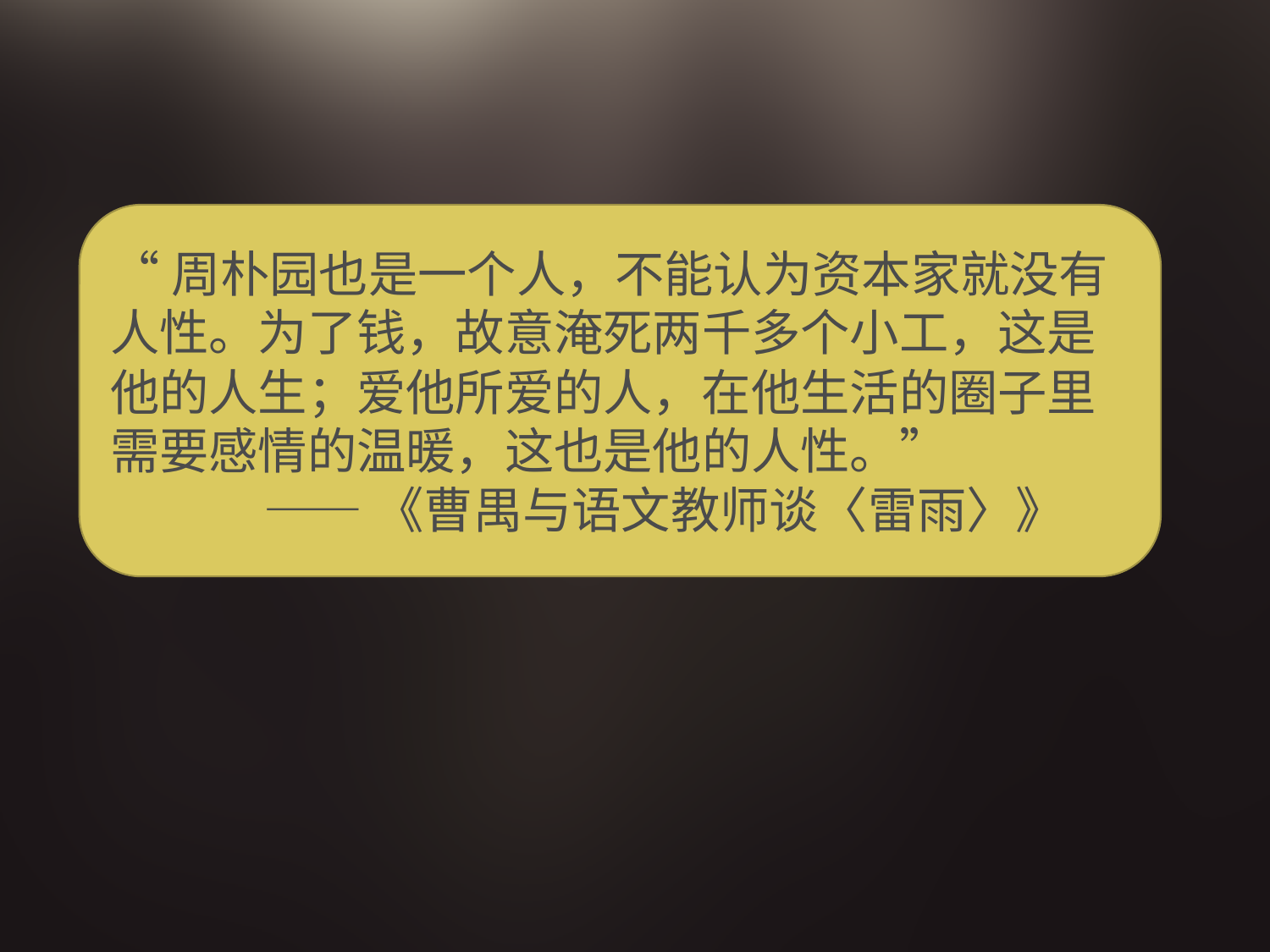

“周朴园也是一个人，不能认为资本家就没有人性。为了钱，故意淹死两千多个小工，这是他的人生；爱他所爱的人，在他生活的圈子里需要感情的温暖，这也是他的人性。”
              ——《曹禺与语文教师谈〈雷雨〉》